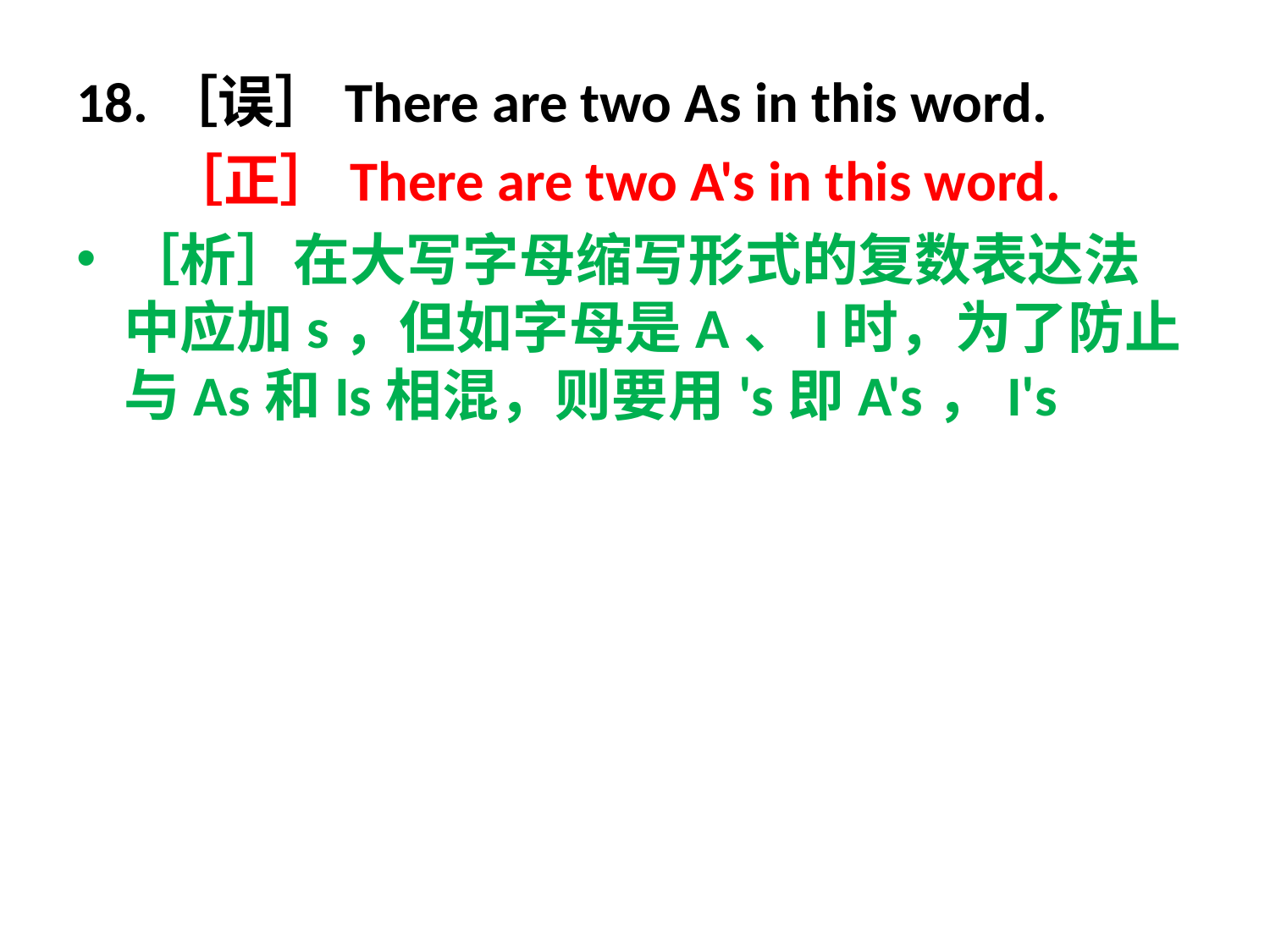

18.［误］There are two As in this word.
      ［正］There are two A's in this word.
［析］在大写字母缩写形式的复数表达法中应加s，但如字母是A、I时，为了防止与As和Is相混，则要用's即A's，I's